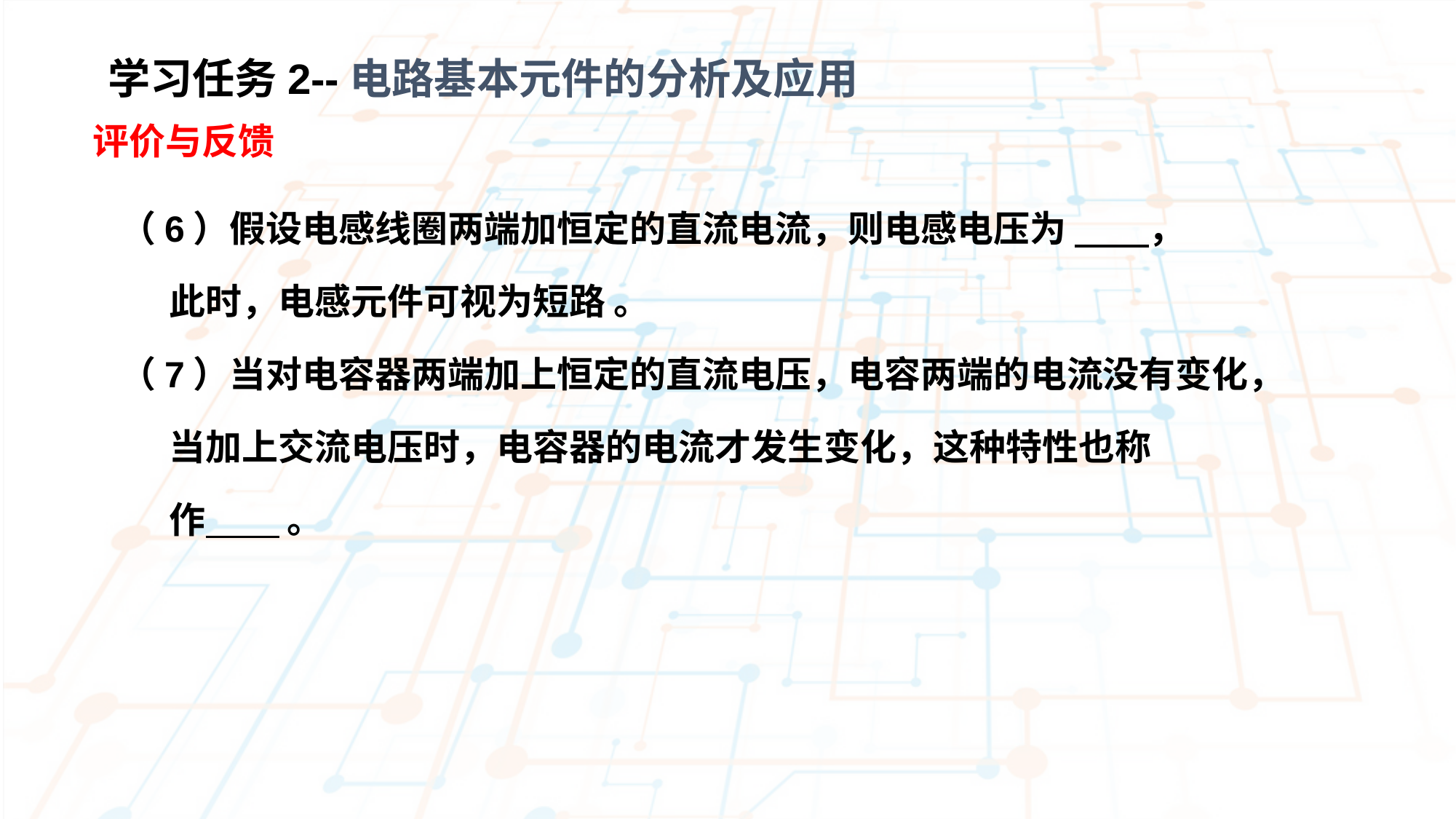

学习任务2--电路基本元件的分析及应用
评价与反馈

（6）假设电感线圈两端加恒定的直流电流，则电感电压为          ，
     此时，电感元件可视为短路 。
（7）当对电容器两端加上恒定的直流电压，电容两端的电流没有变化，
     当加上交流电压时，电容器的电流才发生变化，这种特性也称
     作          。